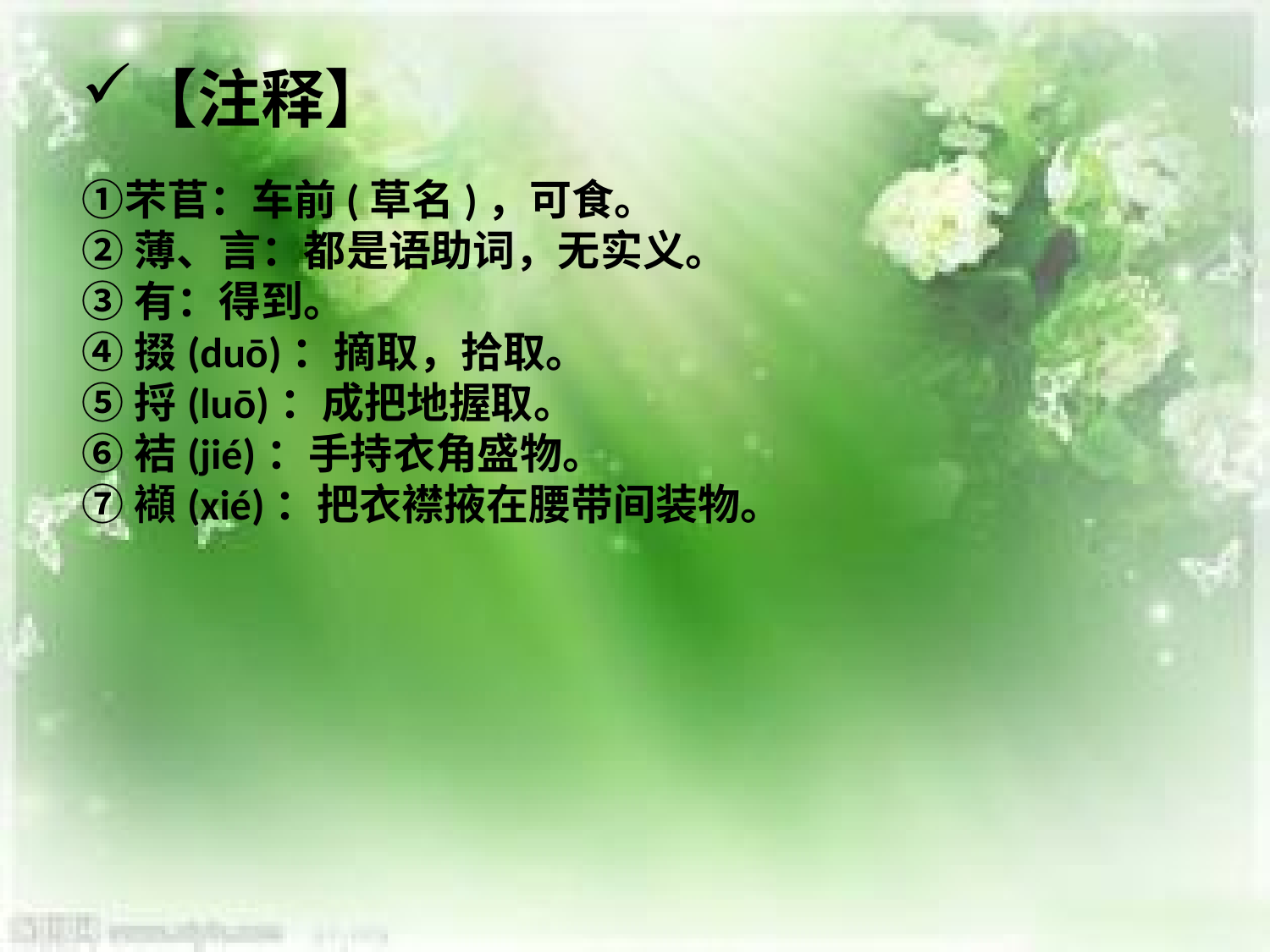

【注释】 　　 
①芣苢：车前(草名)，可食。
②薄、言：都是语助词，无实义。
③有：得到。
④掇(duō)：摘取，拾取。
⑤捋(luō)：成把地握取。
⑥袺(jié)：手持衣角盛物。
⑦襭(xié)：把衣襟掖在腰带间装物。